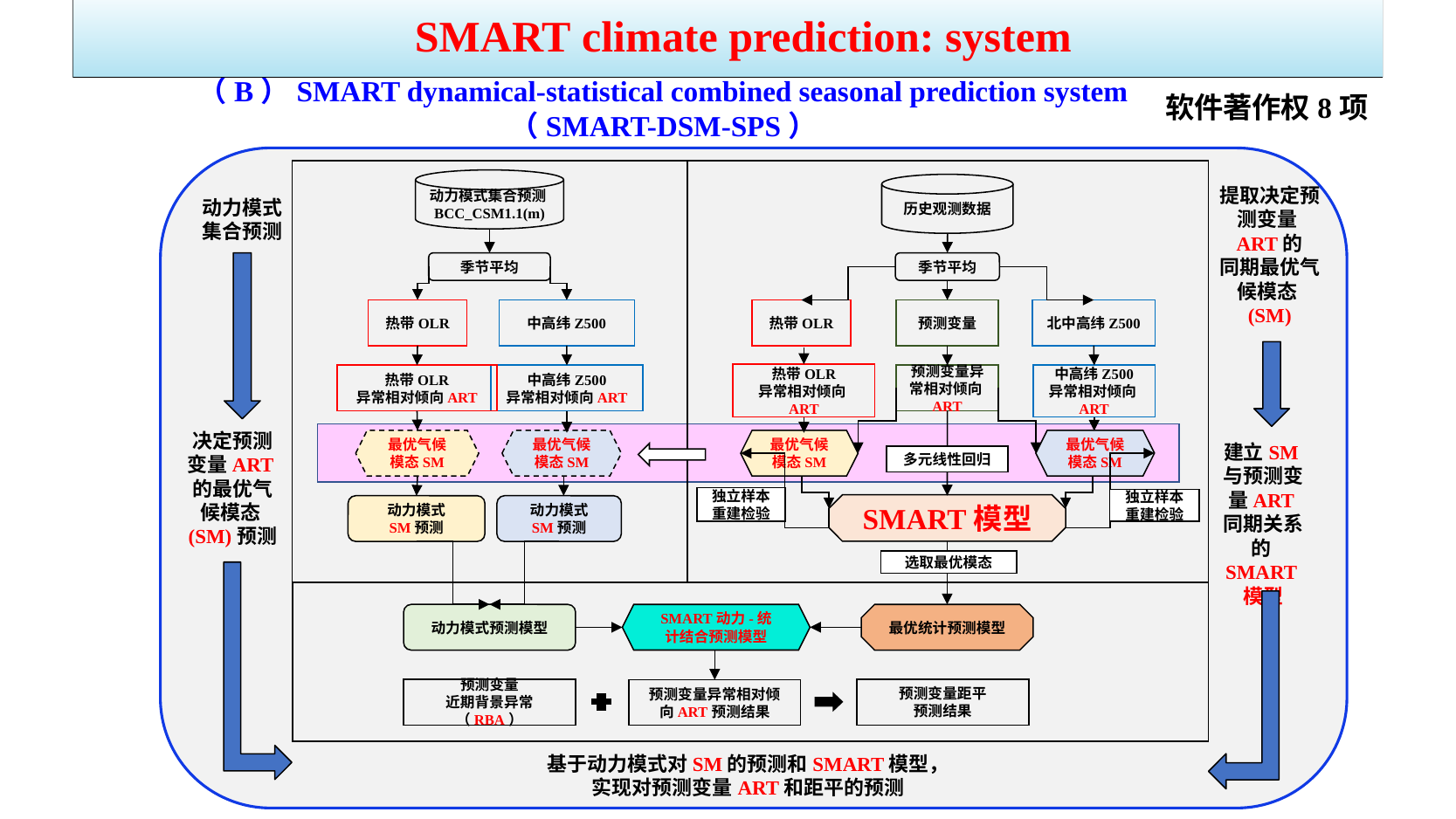

SMART climate prediction: system
（B）SMART dynamical-statistical combined seasonal prediction system
（SMART-DSM-SPS）
软件著作权8项

动力模式集合预测BCC_CSM1.1(m)
历史观测数据
季节平均
季节平均
热带OLR
中高纬Z500
北中高纬Z500
热带OLR
预测变量
热带OLR
异常相对倾向ART
热带OLR
异常相对倾向ART
中高纬Z500
异常相对倾向ART
中高纬Z500
异常相对倾向ART
预测变量异常相对倾向ART

最优气候模态SM
最优气候模态SM
最优气候模态SM
最优气候模态SM

多元线性回归
独立样本
重建检验
独立样本
重建检验
SMART模型
动力模式
SM预测
动力模式
SM预测
选取最优模态
动力模式预测模型
SMART动力-统计结合预测模型
最优统计预测模型
预测变量距平
预测结果
预测变量
近期背景异常（RBA）
预测变量异常相对倾向ART预测结果

提取决定预测变量ART的
同期最优气候模态(SM)
动力模式
集合预测

决定预测变量ART的最优气候模态(SM)预测
建立SM与预测变量ART同期关系的SMART模型

基于动力模式对SM的预测和SMART模型，
实现对预测变量ART和距平的预测